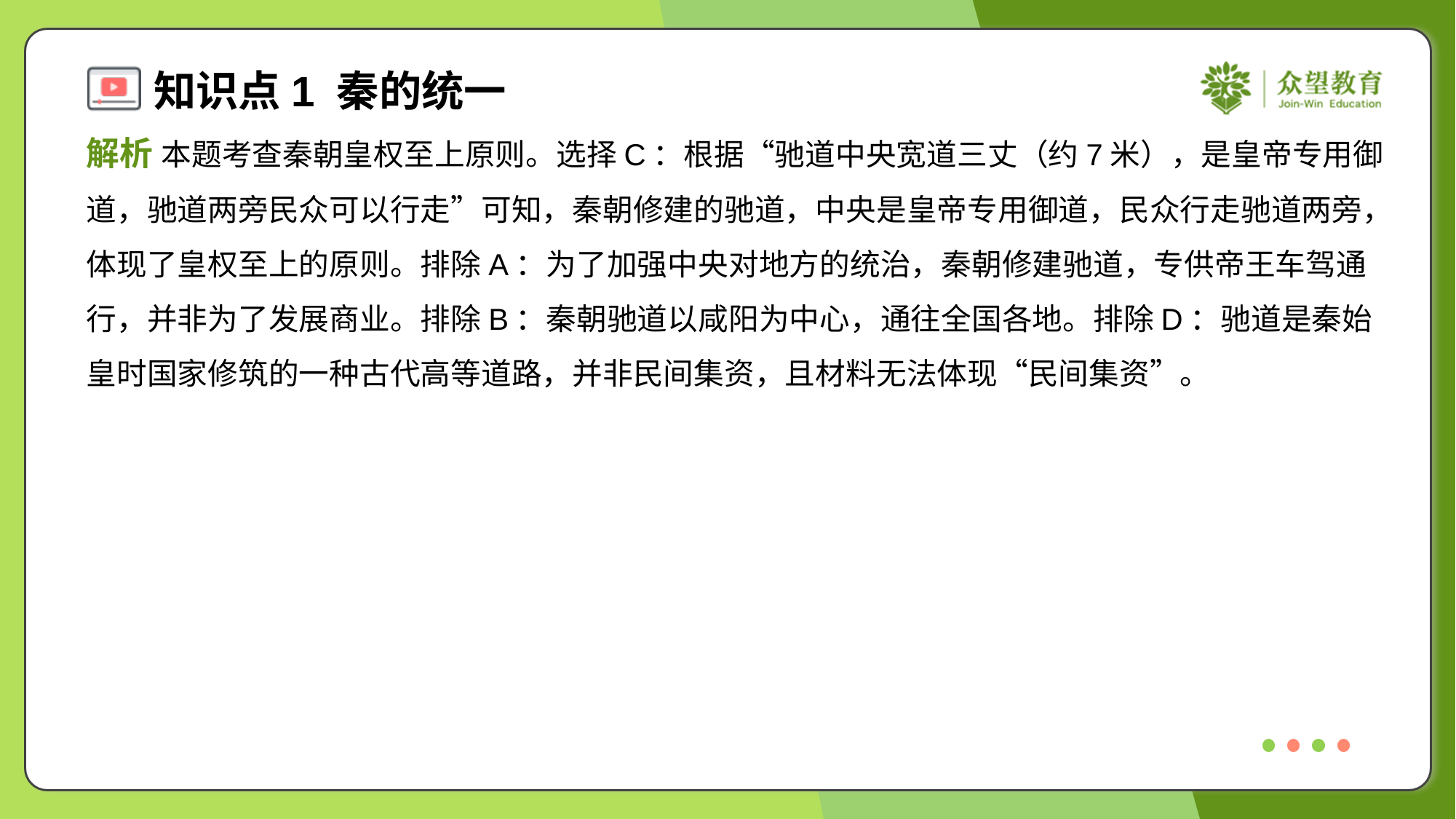

解析 本题考查秦朝皇权至上原则。选择C：根据“驰道中央宽道三丈（约7米），是皇帝专用御
道，驰道两旁民众可以行走”可知，秦朝修建的驰道，中央是皇帝专用御道，民众行走驰道两旁，
体现了皇权至上的原则。排除A：为了加强中央对地方的统治，秦朝修建驰道，专供帝王车驾通
行，并非为了发展商业。排除B：秦朝驰道以咸阳为中心，通往全国各地。排除D：驰道是秦始
皇时国家修筑的一种古代高等道路，并非民间集资，且材料无法体现“民间集资”。